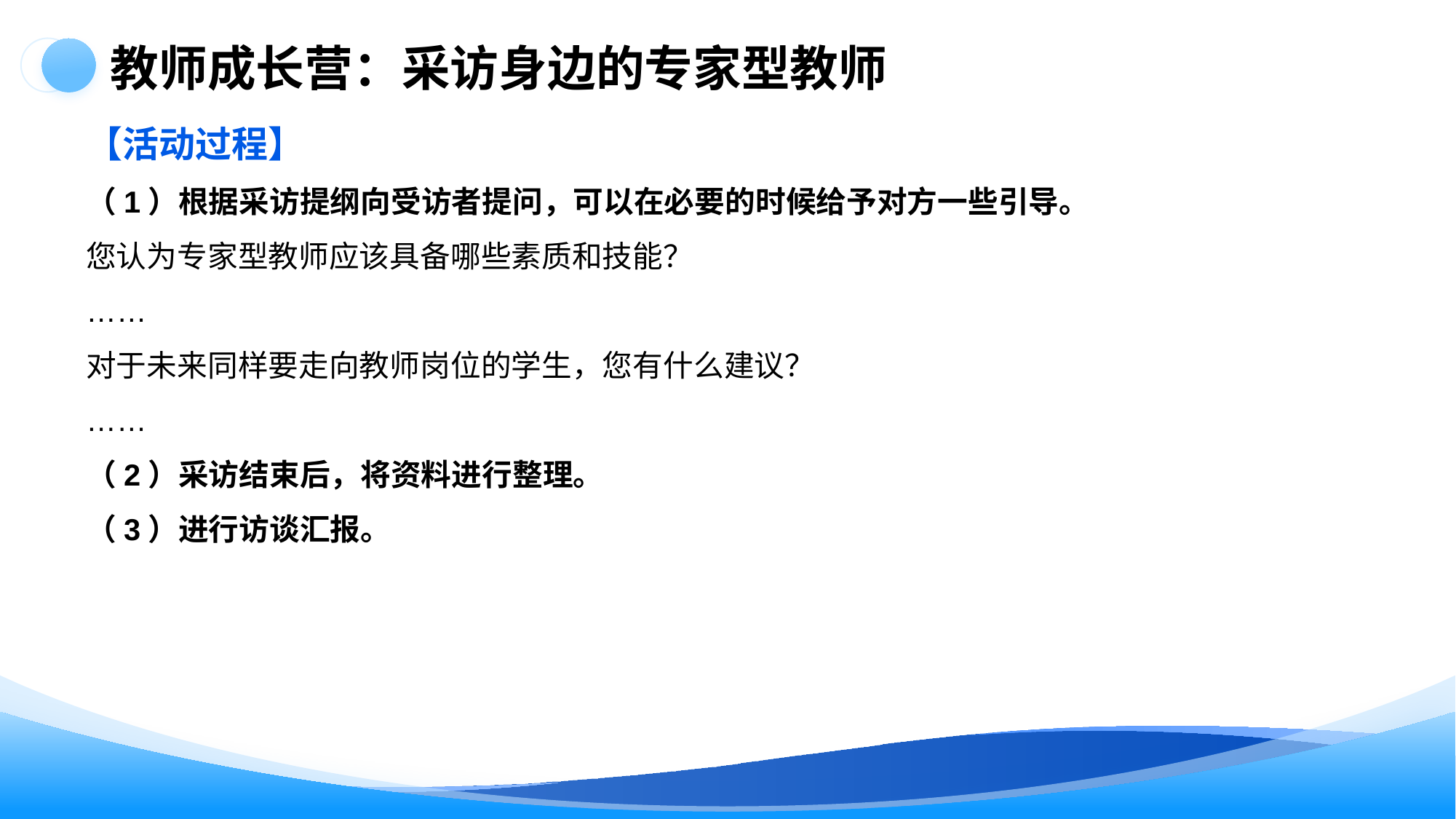

教师成长营：采访身边的专家型教师

【活动过程】
（1）根据采访提纲向受访者提问，可以在必要的时候给予对方一些引导。
您认为专家型教师应该具备哪些素质和技能？
……
对于未来同样要走向教师岗位的学生，您有什么建议？
……
（2）采访结束后，将资料进行整理。
（3）进行访谈汇报。